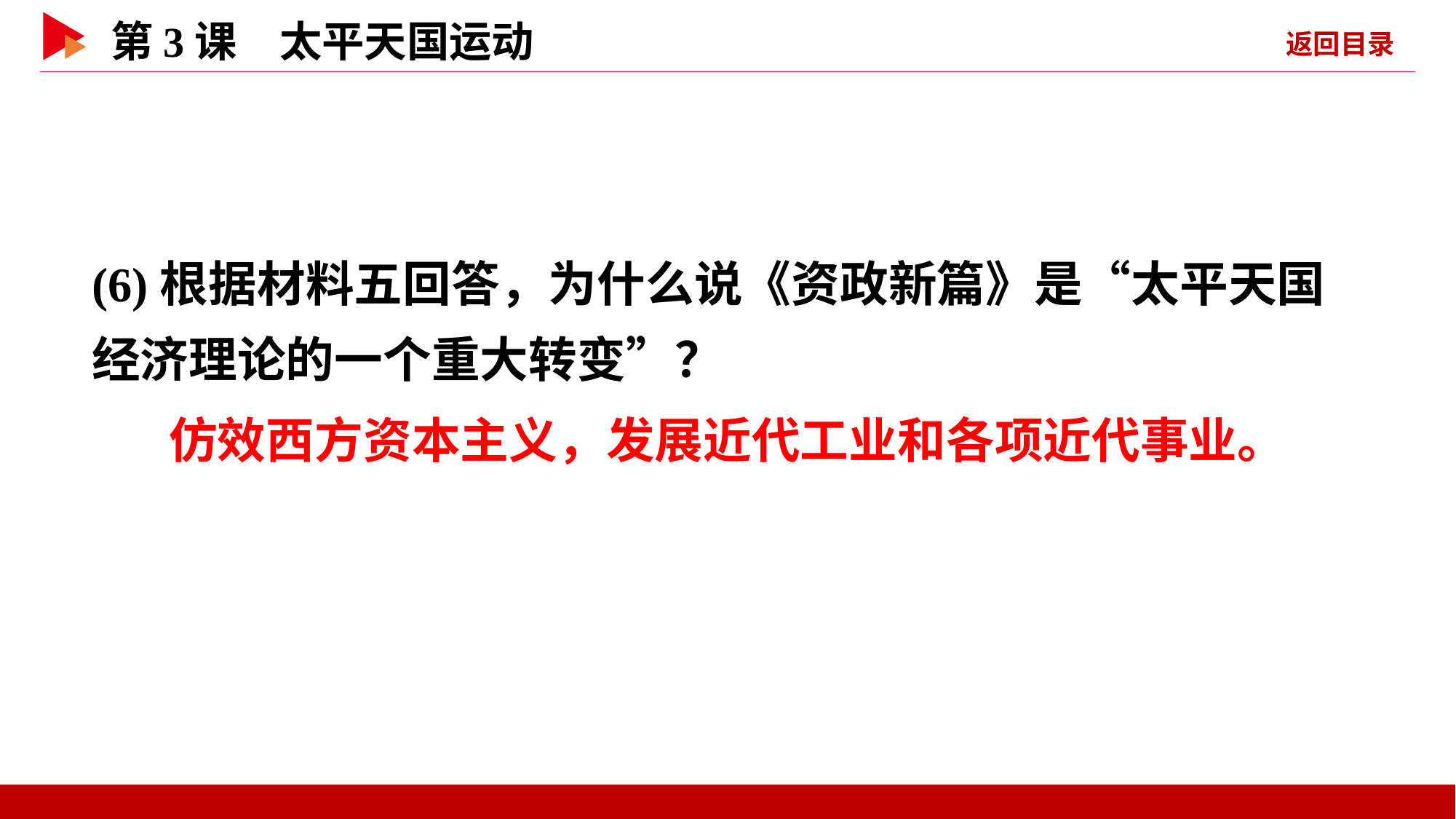

(6)根据材料五回答，为什么说《资政新篇》是“太平天国经济理论的一个重大转变”？
仿效西方资本主义，发展近代工业和各项近代事业。